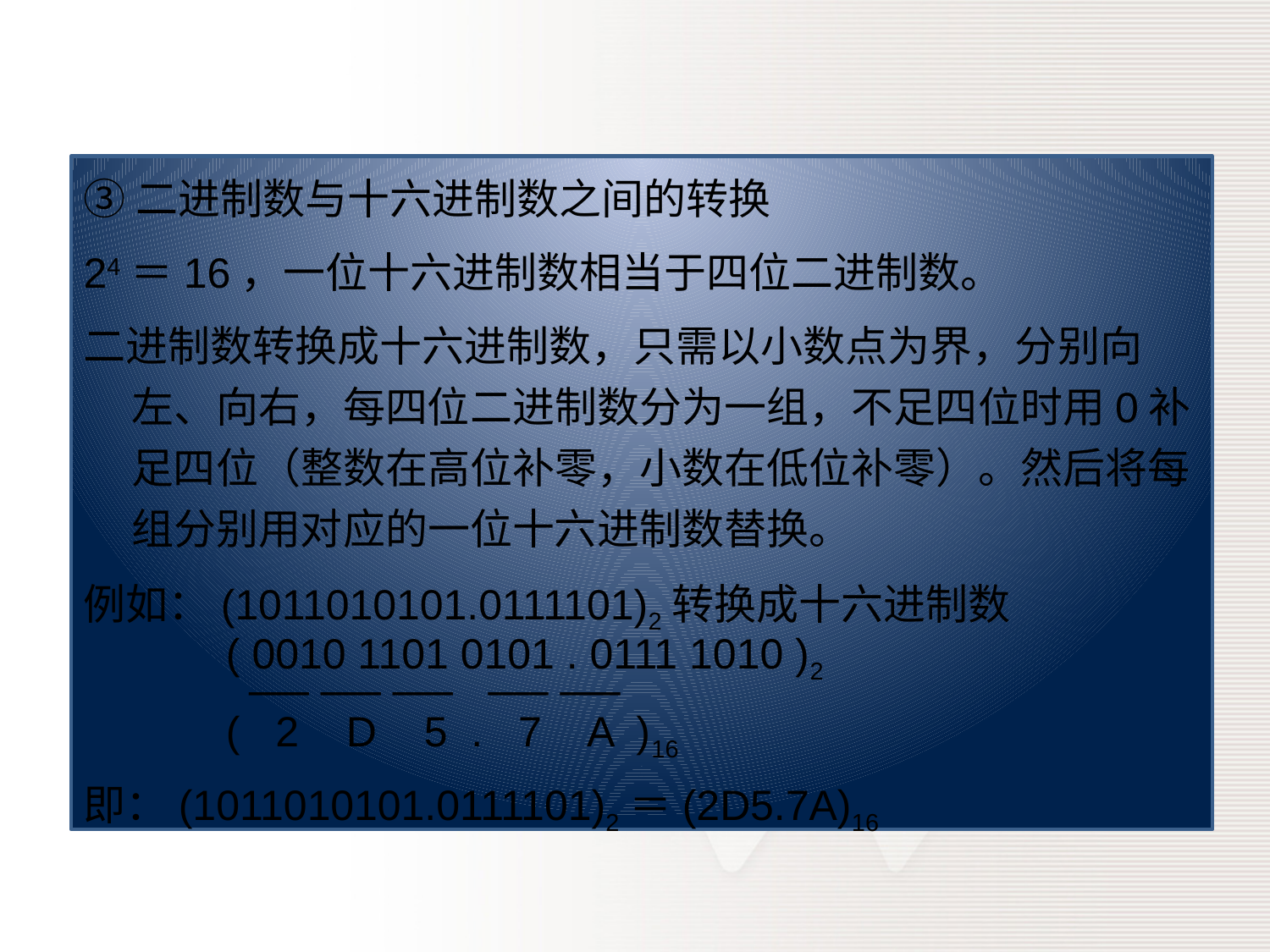

③二进制数与十六进制数之间的转换
24＝16，一位十六进制数相当于四位二进制数。
二进制数转换成十六进制数，只需以小数点为界，分别向左、向右，每四位二进制数分为一组，不足四位时用0补足四位（整数在高位补零，小数在低位补零）。然后将每组分别用对应的一位十六进制数替换。
例如：(1011010101.0111101)2转换成十六进制数
            ( 0010 1101 0101 . 0111 1010 )2
              ── ── ──   ── ──
            (   2    D    5  .   7    A  )16
即：(1011010101.0111101)2＝(2D5.7A)16